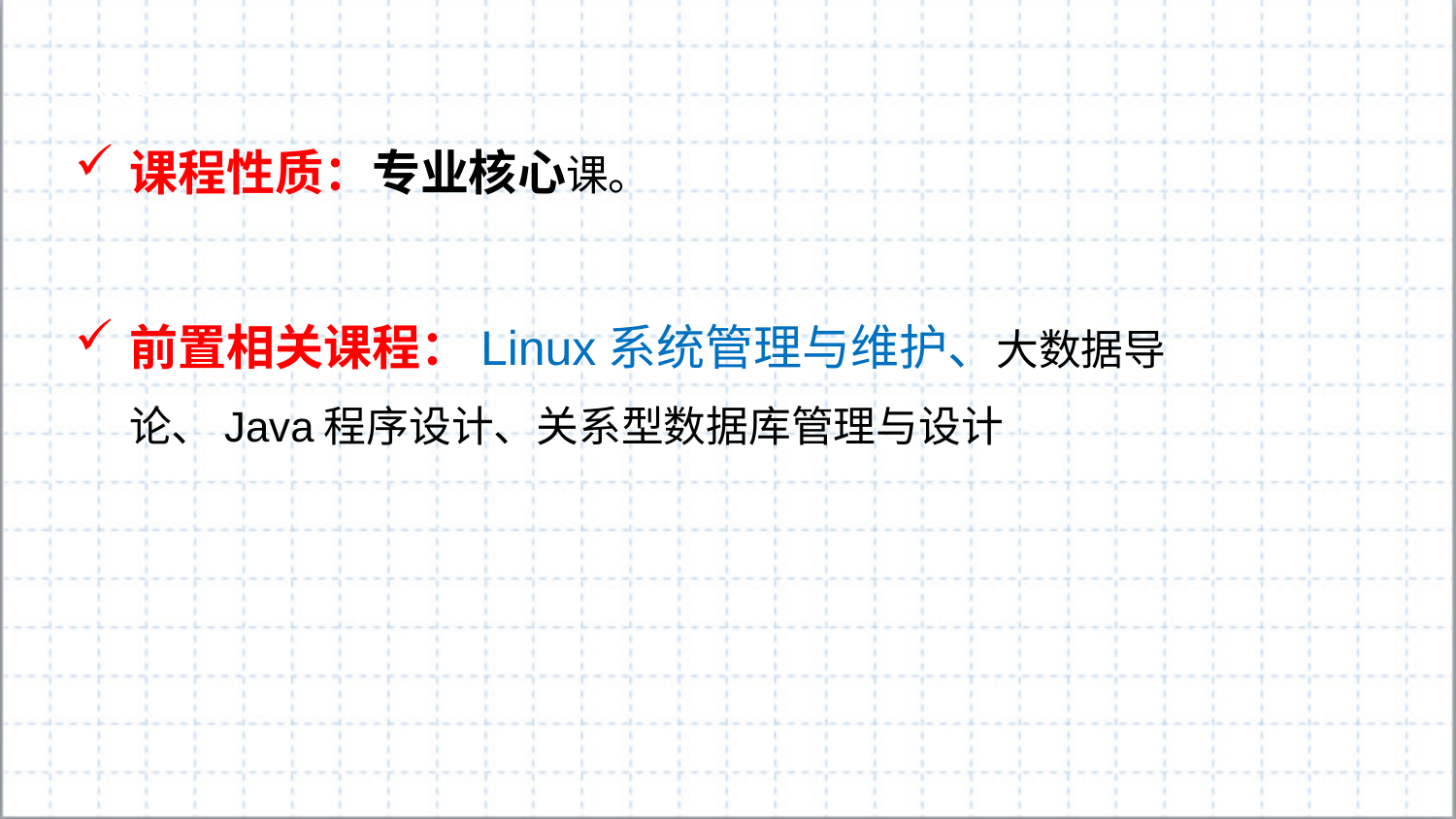

课程性质：专业核心课。

前置相关课程：Linux系统管理与维护、大数据导论、Java程序设计、关系型数据库管理与设计